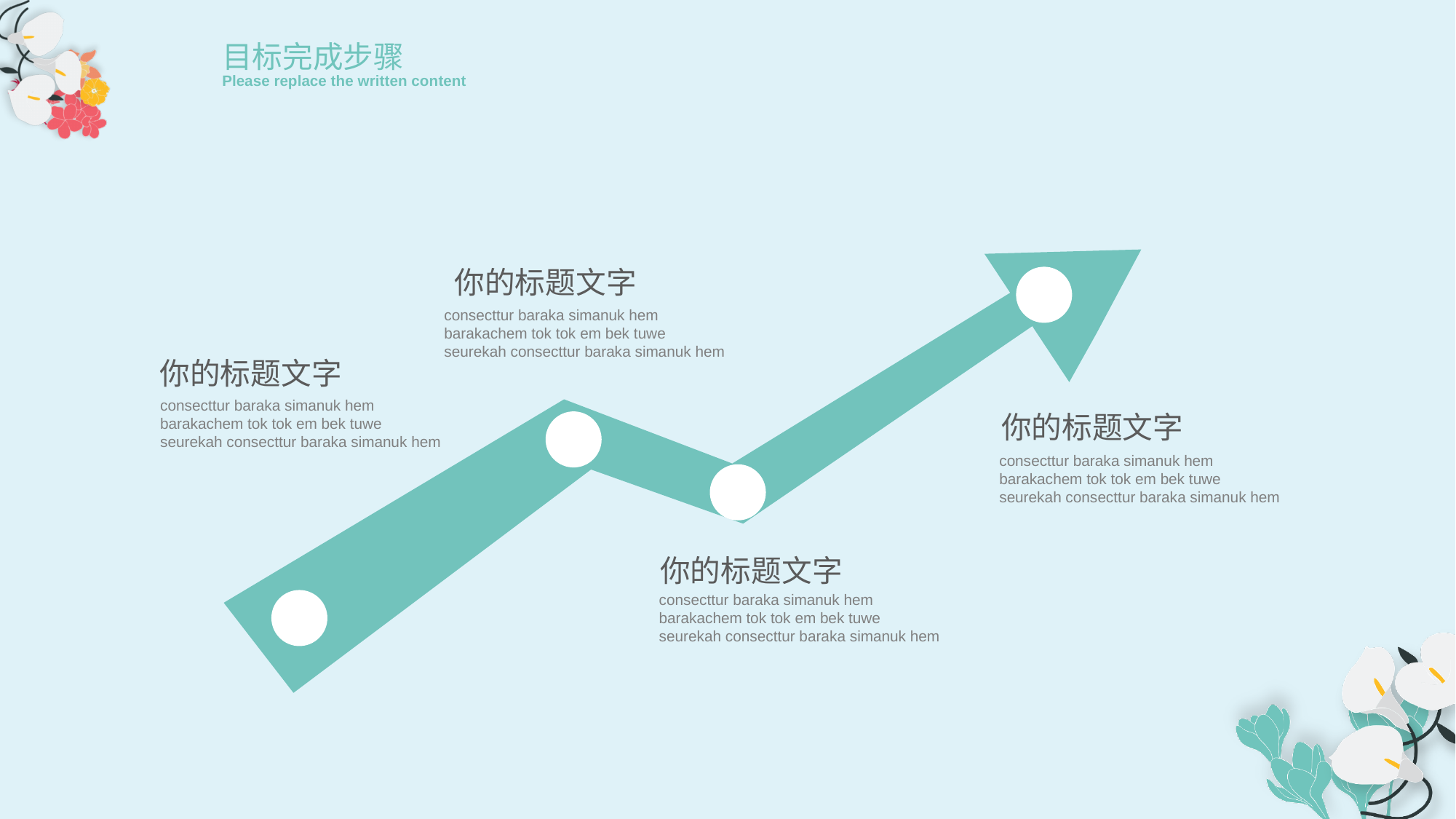

目标完成步骤
Please replace the written content

你的标题文字

consecttur baraka simanuk hem barakachem tok tok em bek tuwe seurekah consecttur baraka simanuk hem
你的标题文字
consecttur baraka simanuk hem barakachem tok tok em bek tuwe seurekah consecttur baraka simanuk hem
你的标题文字

consecttur baraka simanuk hem barakachem tok tok em bek tuwe seurekah consecttur baraka simanuk hem

你的标题文字

consecttur baraka simanuk hem barakachem tok tok em bek tuwe seurekah consecttur baraka simanuk hem